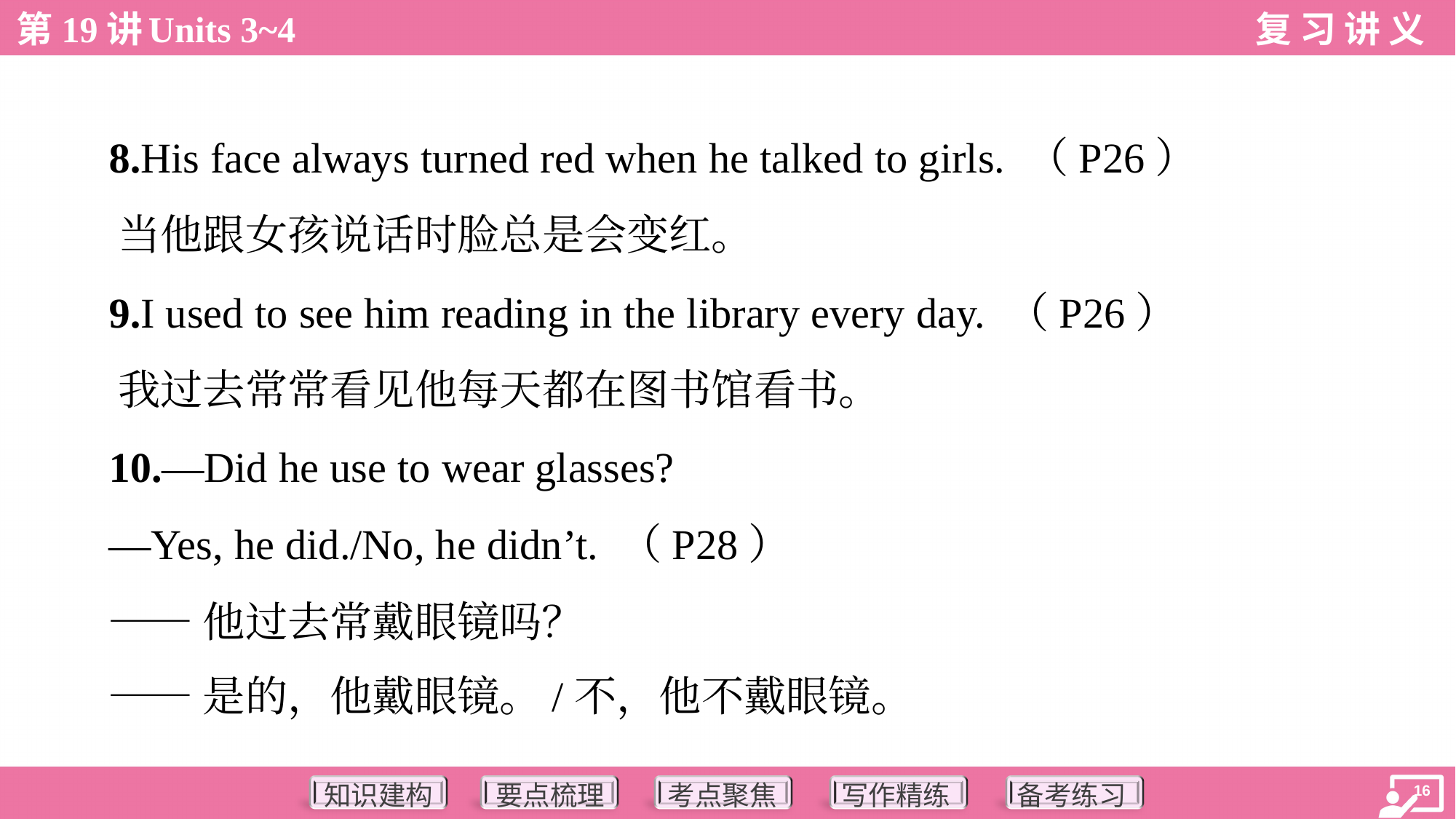

8.His face always turned red when he talked to girls. （P26）
    当他跟女孩说话时脸总是会变红。
    9.I used to see him reading in the library every day. （P26）
    我过去常常看见他每天都在图书馆看书。
    10.—Did he use to wear glasses?
    —Yes, he did./No, he didn’t. （P28）
    ——他过去常戴眼镜吗？
    ——是的，他戴眼镜。/不，他不戴眼镜。